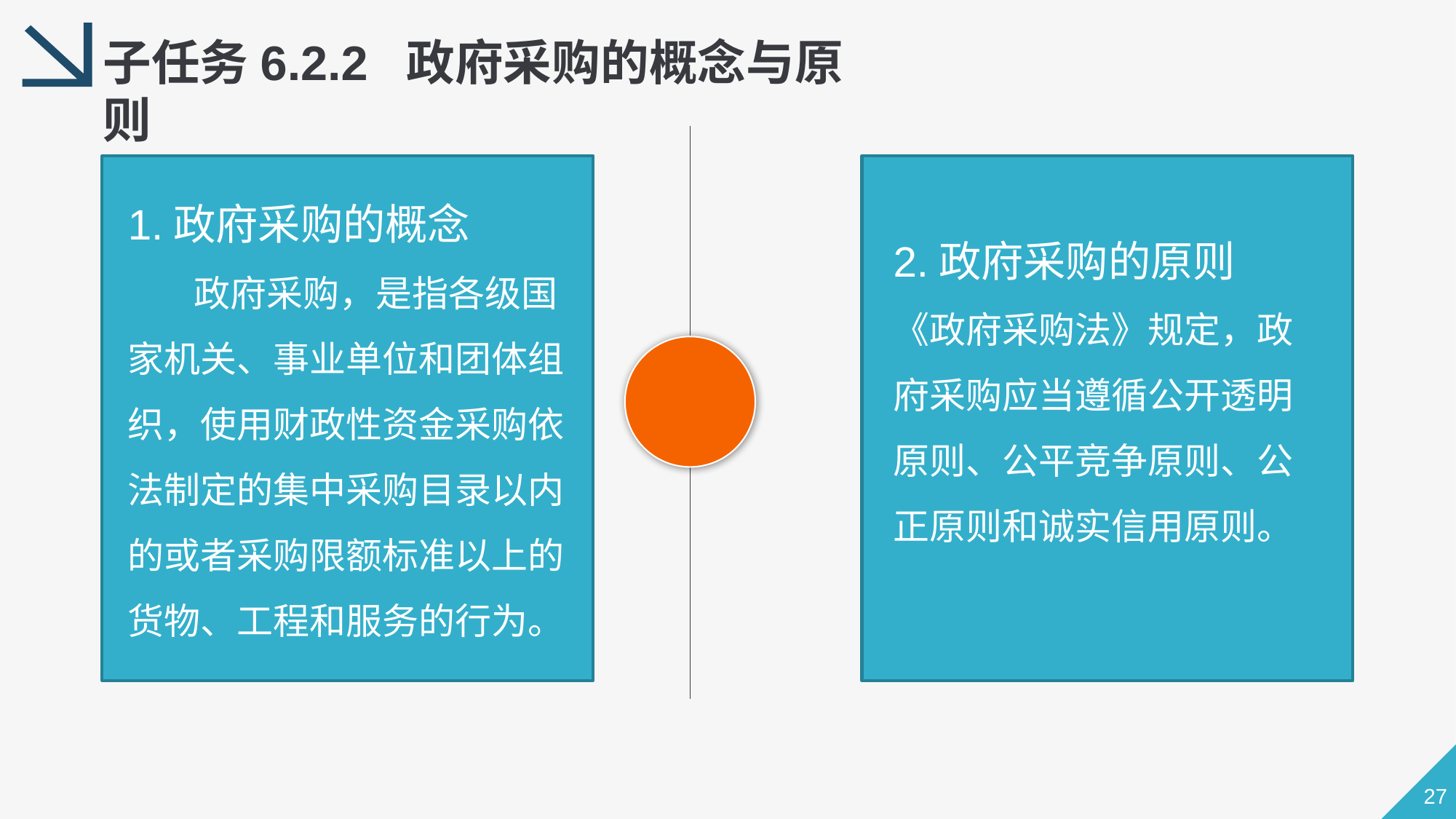

子任务6.2.2  政府采购的概念与原则

1.政府采购的概念
       政府采购，是指各级国家机关、事业单位和团体组织，使用财政性资金采购依法制定的集中采购目录以内的或者采购限额标准以上的货物、工程和服务的行为。
2.政府采购的原则
《政府采购法》规定，政府采购应当遵循公开透明原则、公平竞争原则、公正原则和诚实信用原则。